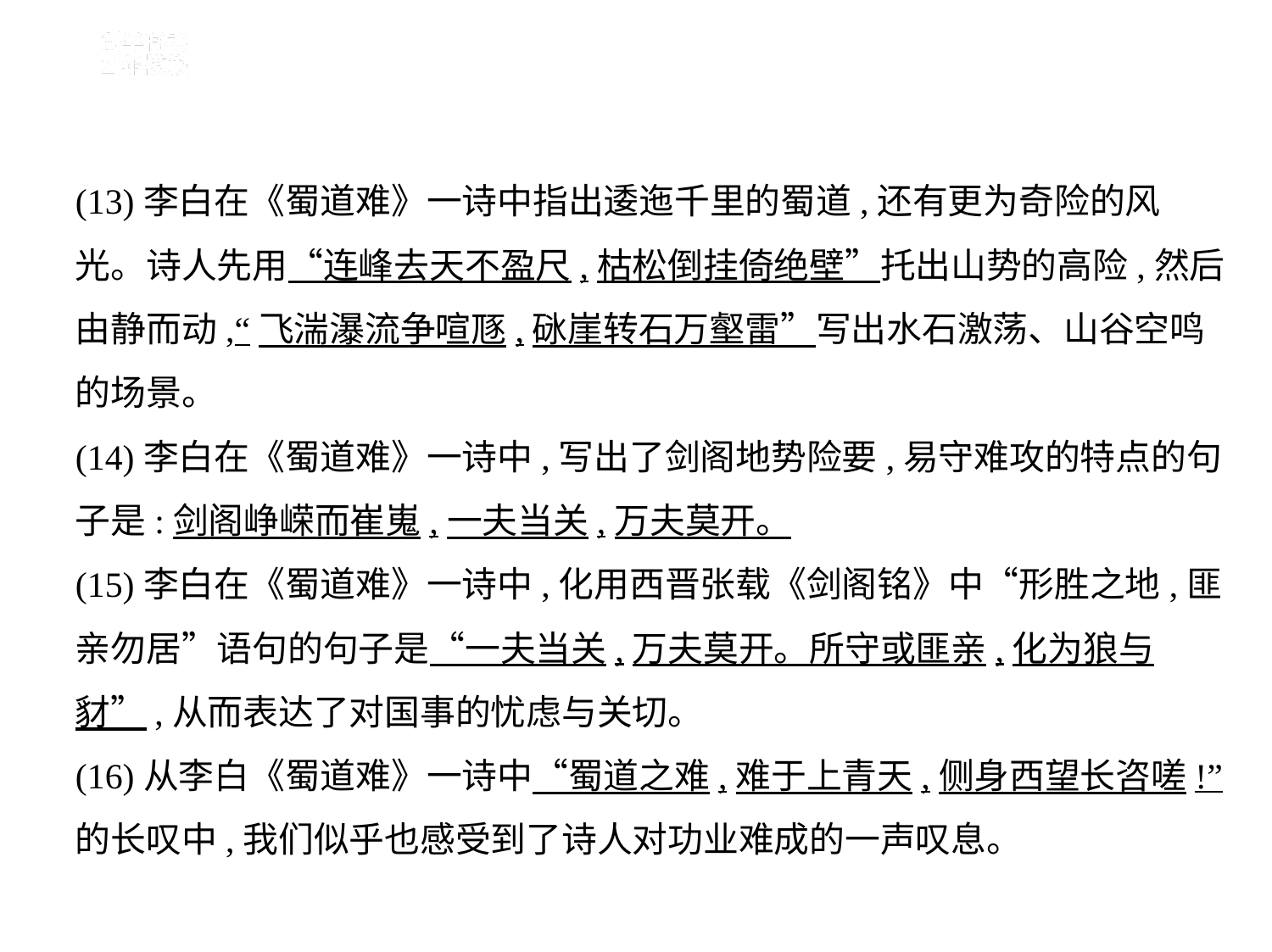

(13)李白在《蜀道难》一诗中指出逶迤千里的蜀道,还有更为奇险的风
光。诗人先用“连峰去天不盈尺,枯松倒挂倚绝壁”托出山势的高险,然后
由静而动,“飞湍瀑流争喧豗,砯崖转石万壑雷”写出水石激荡、山谷空鸣
的场景。
(14)李白在《蜀道难》一诗中,写出了剑阁地势险要,易守难攻的特点的句
子是:剑阁峥嵘而崔嵬,一夫当关,万夫莫开。
(15)李白在《蜀道难》一诗中,化用西晋张载《剑阁铭》中“形胜之地,匪
亲勿居”语句的句子是“一夫当关,万夫莫开。所守或匪亲,化为狼与
豺”,从而表达了对国事的忧虑与关切。
(16)从李白《蜀道难》一诗中“蜀道之难,难于上青天,侧身西望长咨嗟!”
的长叹中,我们似乎也感受到了诗人对功业难成的一声叹息。